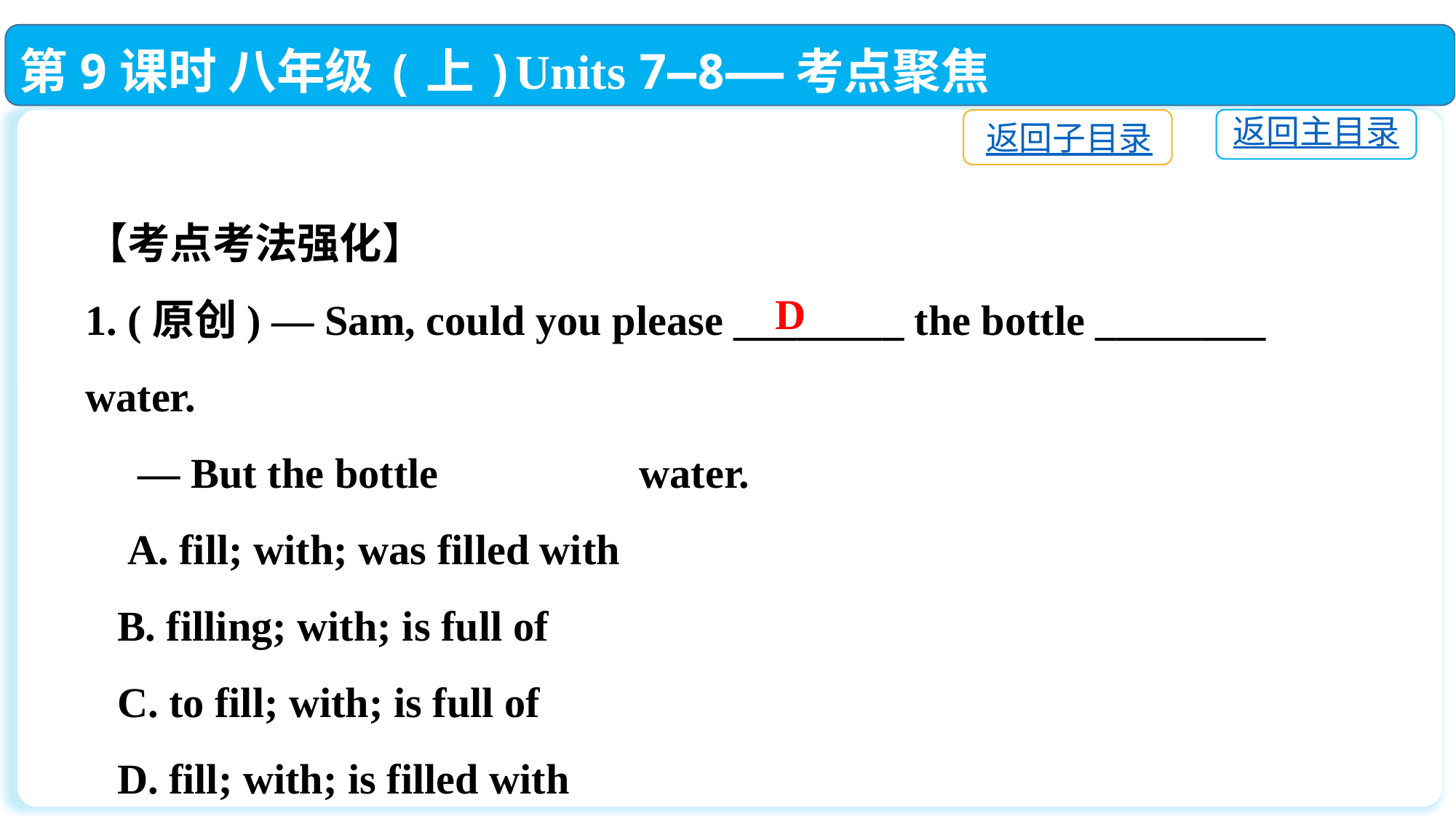

第9课时 八年级(上)Units 7—8——考点聚焦

返回主目录

返回子目录
【考点考法强化】
1. (原创) — Sam, could you please ________ the bottle ________ water.
     — But the bottle 　　　　water.
    A. fill; with; was filled with
   B. filling; with; is full of
   C. to fill; with; is full of
   D. fill; with; is filled with
D